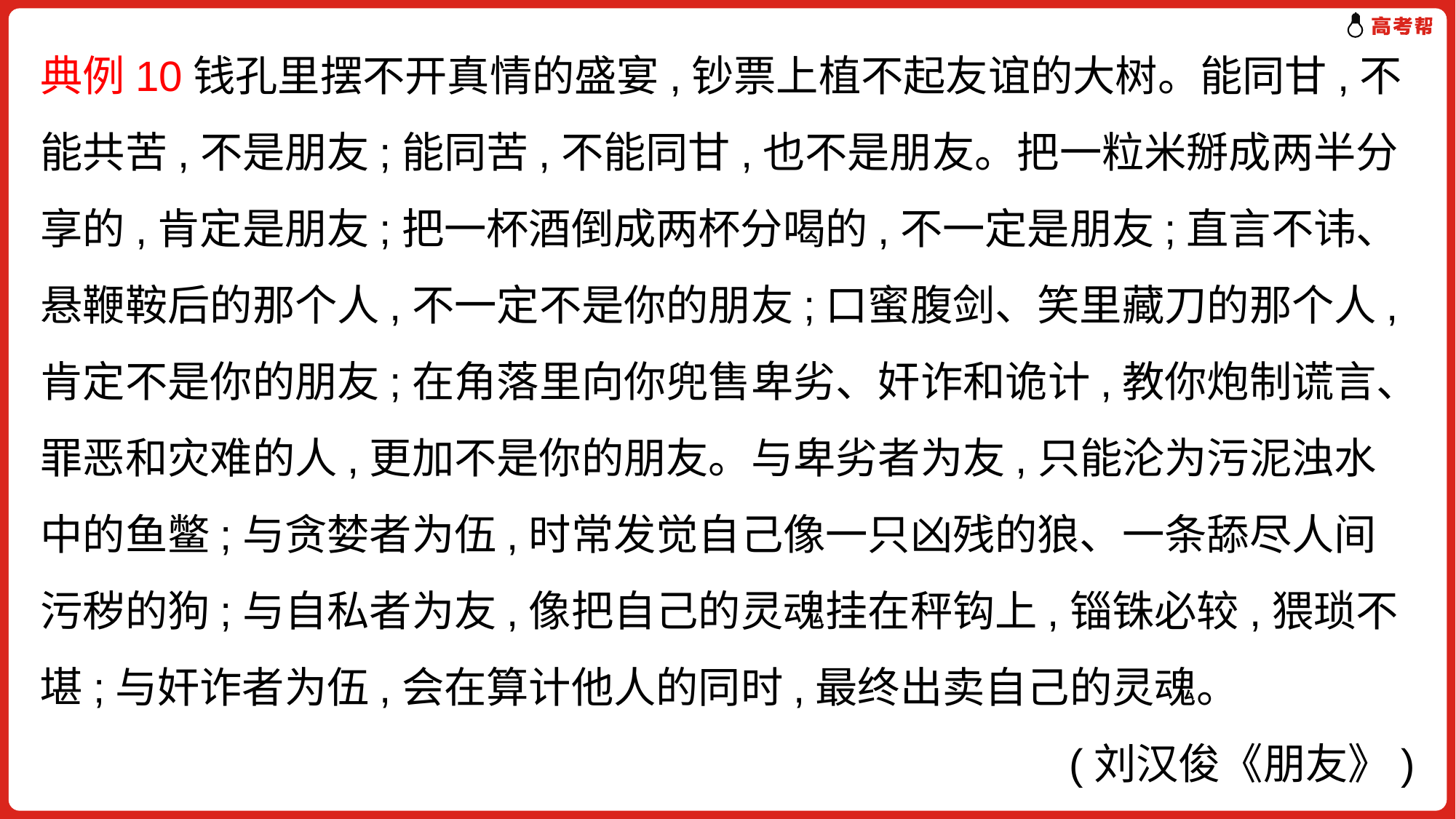

典例10钱孔里摆不开真情的盛宴,钞票上植不起友谊的大树。能同甘,不能共苦,不是朋友;能同苦,不能同甘,也不是朋友。把一粒米掰成两半分享的,肯定是朋友;把一杯酒倒成两杯分喝的,不一定是朋友;直言不讳、悬鞭鞍后的那个人,不一定不是你的朋友;口蜜腹剑、笑里藏刀的那个人,肯定不是你的朋友;在角落里向你兜售卑劣、奸诈和诡计,教你炮制谎言、罪恶和灾难的人,更加不是你的朋友。与卑劣者为友,只能沦为污泥浊水中的鱼鳖;与贪婪者为伍,时常发觉自己像一只凶残的狼、一条舔尽人间污秽的狗;与自私者为友,像把自己的灵魂挂在秤钩上,锱铢必较,猥琐不堪;与奸诈者为伍,会在算计他人的同时,最终出卖自己的灵魂。
(刘汉俊《朋友》)